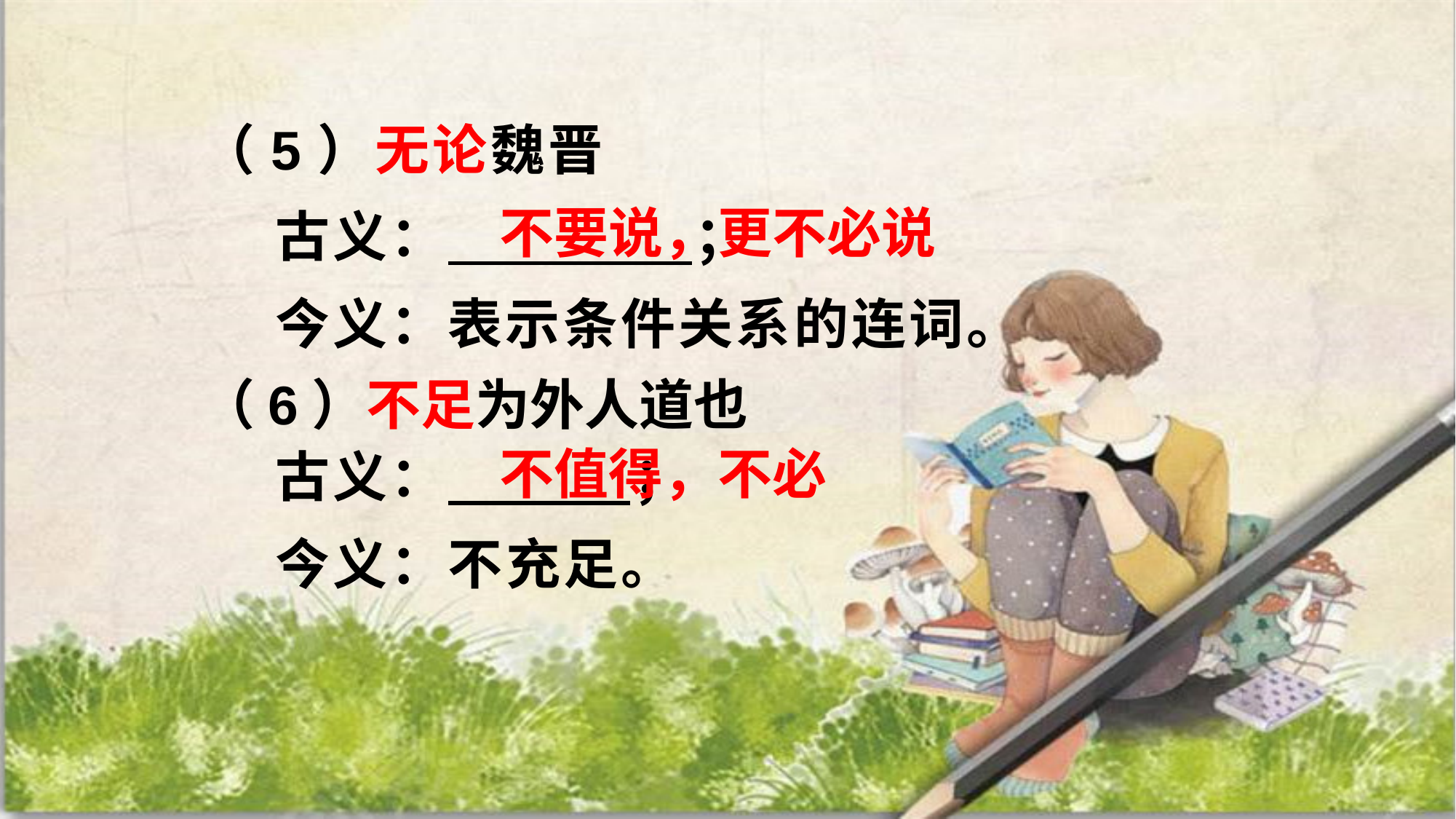

（5）无论魏晋
    古义：                ；
    今义：表示条件关系的连词。
（6）不足为外人道也
    古义：            ；
    今义：不充足。

不要说，更不必说
不值得，不必